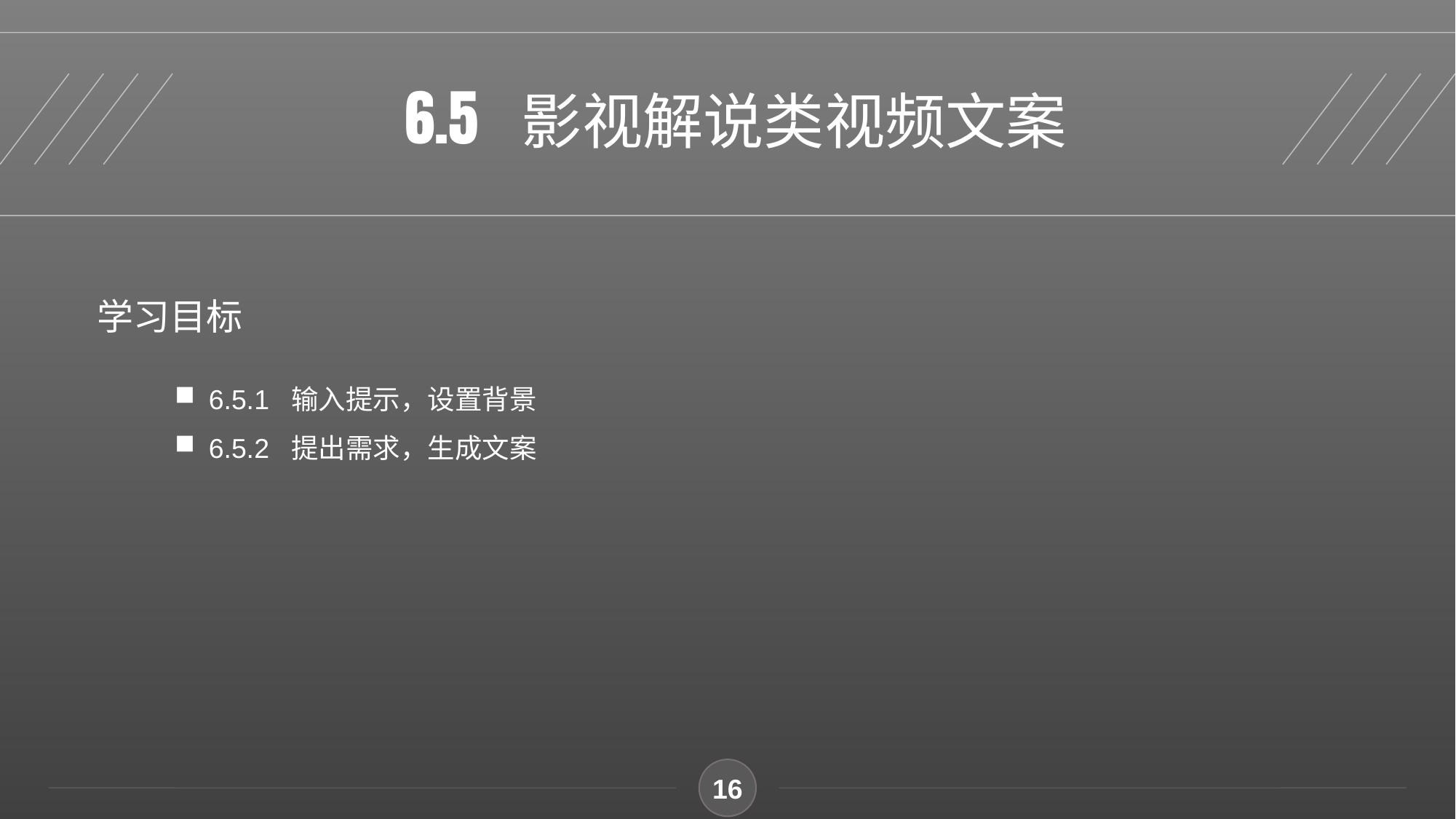

6.5  影视解说类视频文案

学习目标
6.5.1  输入提示，设置背景
6.5.2  提出需求，生成文案